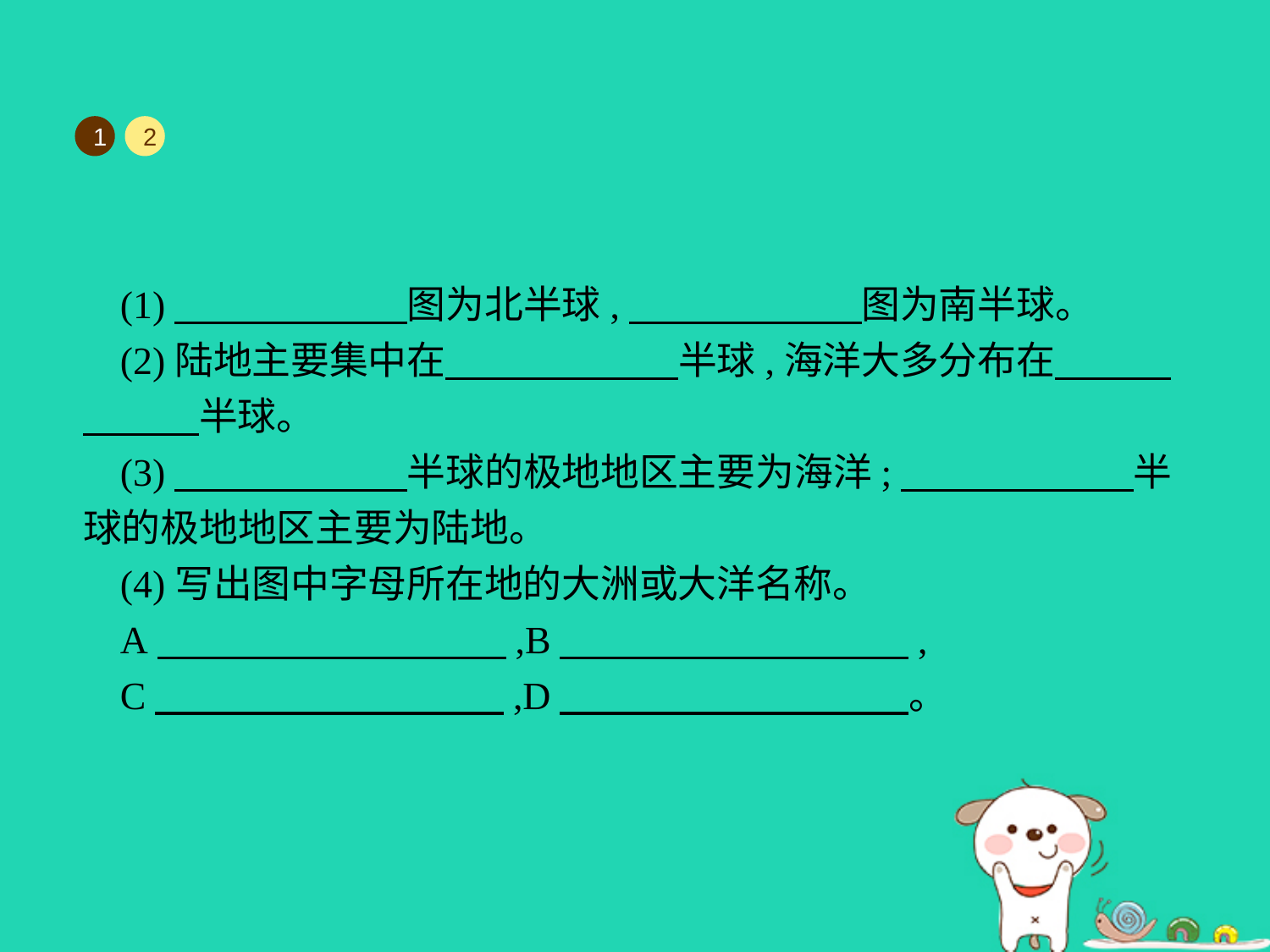

1
2
(1)　　　　　　图为北半球,　　　　　　图为南半球。
(2)陆地主要集中在　　　　　　半球,海洋大多分布在　　　　　　半球。
(3)　　　　　　半球的极地地区主要为海洋;　　　　　　半球的极地地区主要为陆地。
(4)写出图中字母所在地的大洲或大洋名称。
A　　　　　　　　　,B　　　　　　　　　,
C　　　　　　　　　,D　　　　　　　　　。